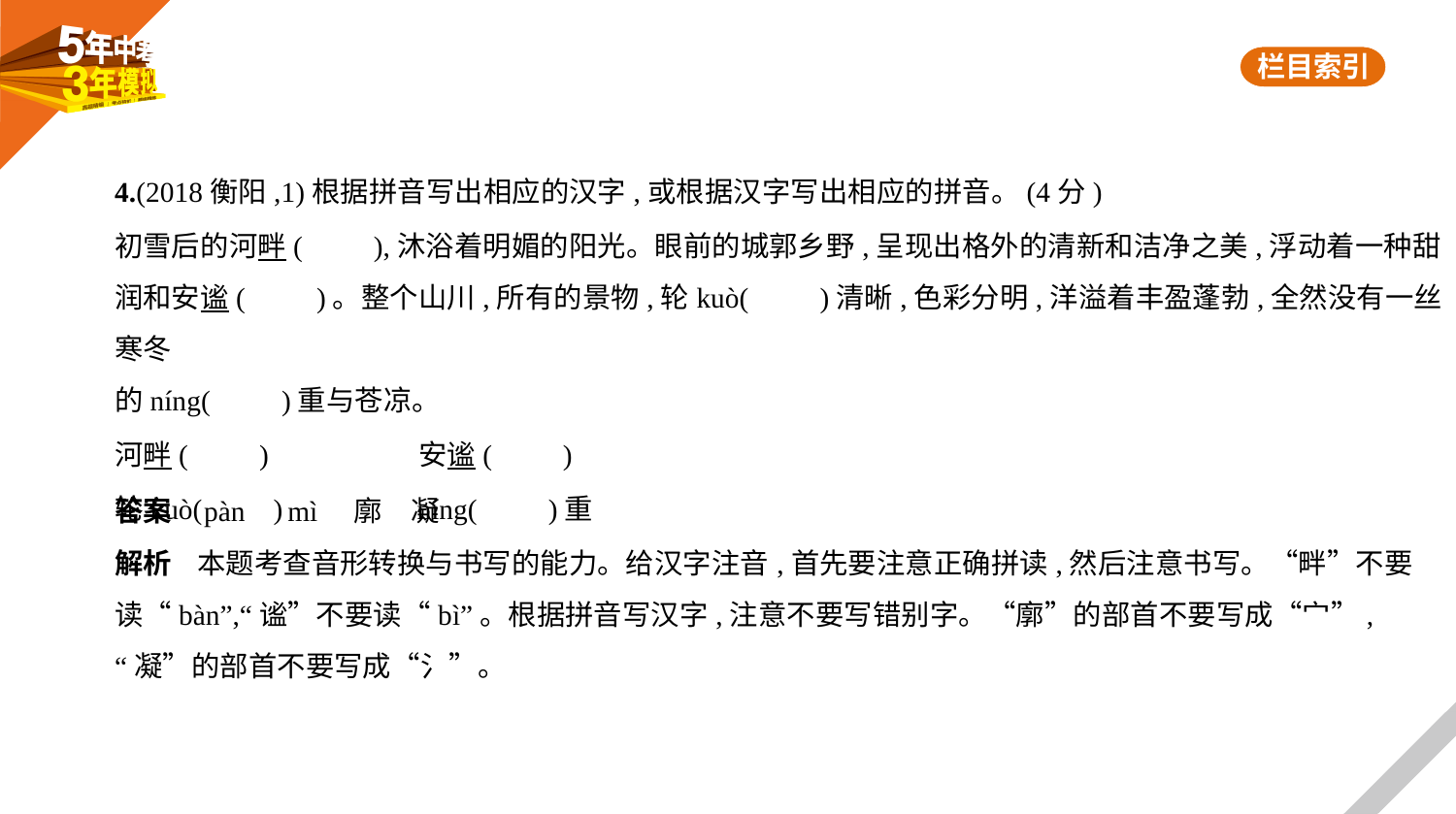

4.(2018衡阳,1)根据拼音写出相应的汉字,或根据汉字写出相应的拼音。(4分)
初雪后的河畔(　　),沐浴着明媚的阳光。眼前的城郭乡野,呈现出格外的清新和洁净之美,浮动着一种甜
润和安谧(　　)。整个山川,所有的景物,轮kuò(　　)清晰,色彩分明,洋溢着丰盈蓬勃,全然没有一丝寒冬
的níng(　　)重与苍凉。
河畔(　　)　　　　　安谧(　　)
轮kuò(　　)　　          níng(　　)重
答案    pàn　mì　廓　凝
解析    本题考查音形转换与书写的能力。给汉字注音,首先要注意正确拼读,然后注意书写。“畔”不要
读“bàn”,“谧”不要读“bì”。根据拼音写汉字,注意不要写错别字。“廓”的部首不要写成“宀”,
“凝”的部首不要写成“氵”。